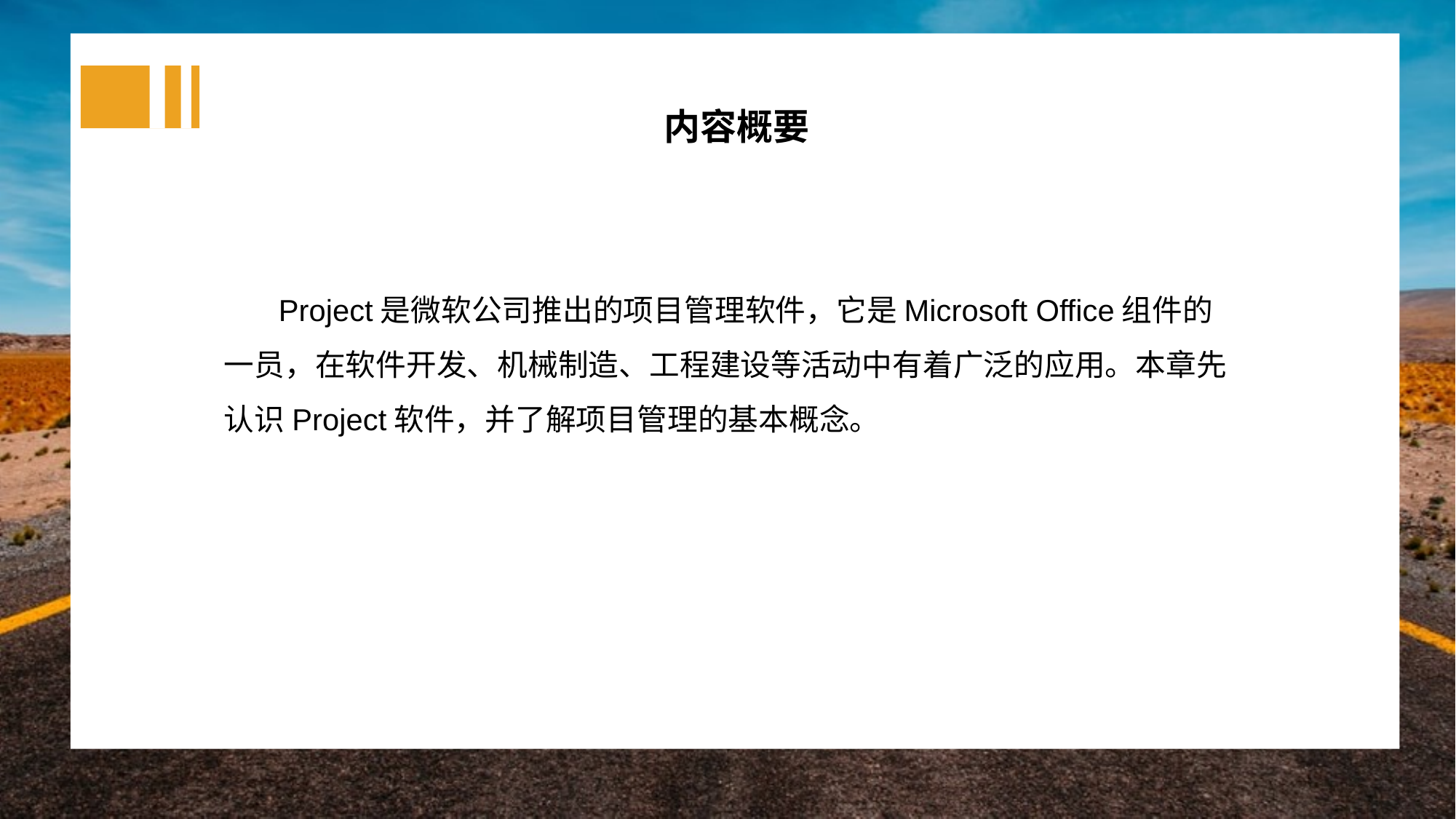

内容概要
Project是微软公司推出的项目管理软件，它是Microsoft Office组件的一员，在软件开发、机械制造、工程建设等活动中有着广泛的应用。本章先认识Project软件，并了解项目管理的基本概念。